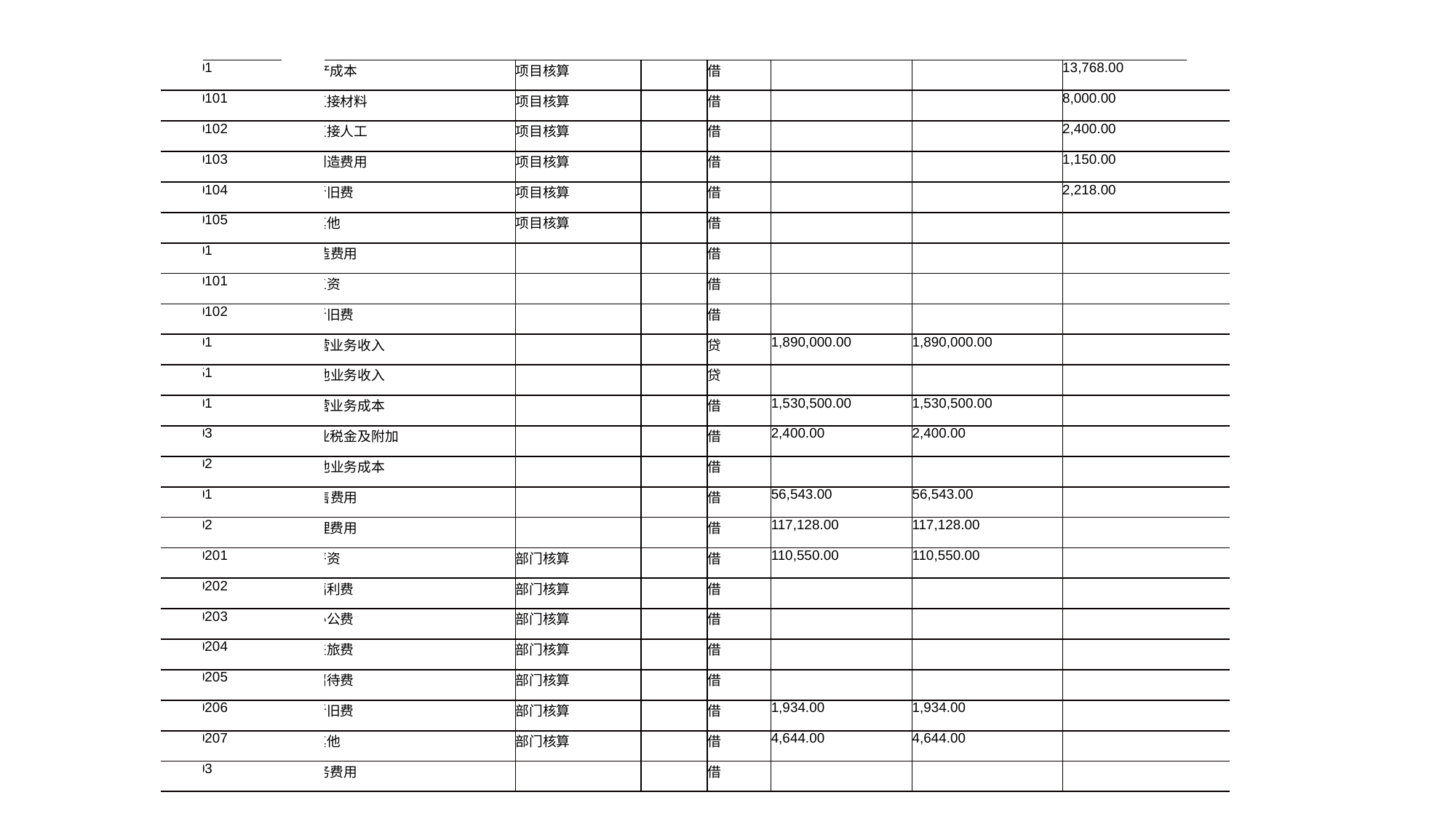

| 5001 | 生产成本 | 项目核算 |  | 借 |  |  | 13,768.00 |
| --- | --- | --- | --- | --- | --- | --- | --- |
| 500101 | 直接材料 | 项目核算 |  | 借 |  |  | 8,000.00 |
| 500102 | 直接人工 | 项目核算 |  | 借 |  |  | 2,400.00 |
| 500103 | 制造费用 | 项目核算 |  | 借 |  |  | 1,150.00 |
| 500104 | 折旧费 | 项目核算 |  | 借 |  |  | 2,218.00 |
| 500105 | 其他 | 项目核算 |  | 借 |  |  |  |
| 5101 | 制造费用 |  |  | 借 |  |  |  |
| 510101 | 工资 |  |  | 借 |  |  |  |
| 510102 | 折旧费 |  |  | 借 |  |  |  |
| 6001 | 主营业务收入 |  |  | 贷 | 1,890,000.00 | 1,890,000.00 |  |
| 6051 | 其他业务收入 |  |  | 贷 |  |  |  |
| 6401 | 主营业务成本 |  |  | 借 | 1,530,500.00 | 1,530,500.00 |  |
| 6403 | 营业税金及附加 |  |  | 借 | 2,400.00 | 2,400.00 |  |
| 6402 | 其他业务成本 |  |  | 借 |  |  |  |
| 6601 | 销售费用 |  |  | 借 | 56,543.00 | 56,543.00 |  |
| 6602 | 管理费用 |  |  | 借 | 117,128.00 | 117,128.00 |  |
| 660201 | 薪资 | 部门核算 |  | 借 | 110,550.00 | 110,550.00 |  |
| 660202 | 福利费 | 部门核算 |  | 借 |  |  |  |
| 660203 | 办公费 | 部门核算 |  | 借 |  |  |  |
| 660204 | 差旅费 | 部门核算 |  | 借 |  |  |  |
| 660205 | 招待费 | 部门核算 |  | 借 |  |  |  |
| 660206 | 折旧费 | 部门核算 |  | 借 | 1,934.00 | 1,934.00 |  |
| 660207 | 其他 | 部门核算 |  | 借 | 4,644.00 | 4,644.00 |  |
| 6603 | 财务费用 |  |  | 借 |  |  |  |